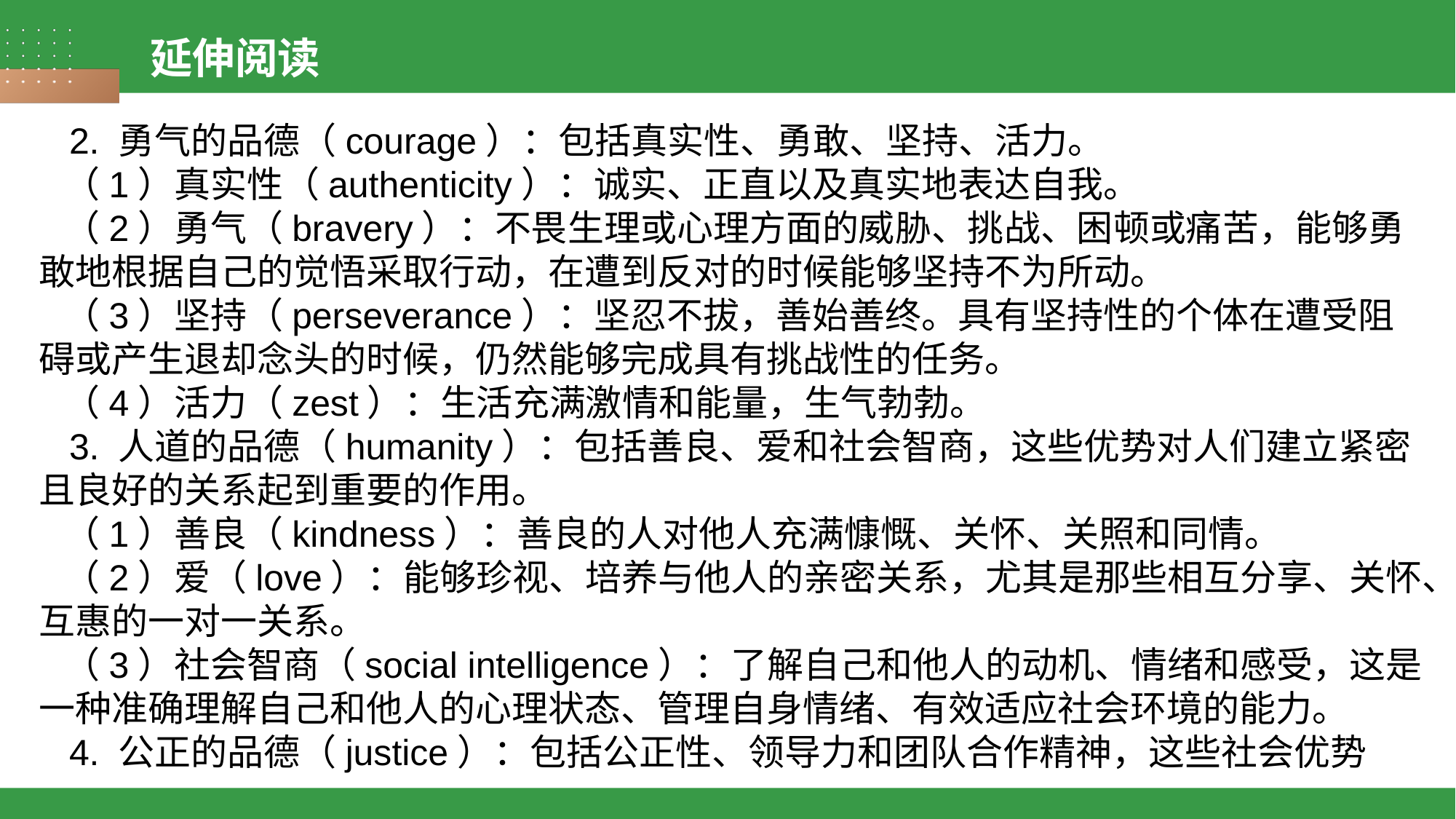

延伸阅读
   2. 勇气的品德（courage）：包括真实性、勇敢、坚持、活力。
  （1）真实性（authenticity）：诚实、正直以及真实地表达自我。
  （2）勇气（bravery）：不畏生理或心理方面的威胁、挑战、困顿或痛苦，能够勇敢地根据自己的觉悟采取行动，在遭到反对的时候能够坚持不为所动。
  （3）坚持（perseverance）：坚忍不拔，善始善终。具有坚持性的个体在遭受阻碍或产生退却念头的时候，仍然能够完成具有挑战性的任务。
  （4）活力（zest）：生活充满激情和能量，生气勃勃。
   3. 人道的品德（humanity）：包括善良、爱和社会智商，这些优势对人们建立紧密且良好的关系起到重要的作用。
  （1）善良（kindness）：善良的人对他人充满慷慨、关怀、关照和同情。
  （2）爱（love）：能够珍视、培养与他人的亲密关系，尤其是那些相互分享、关怀、互惠的一对一关系。
  （3）社会智商（social intelligence）：了解自己和他人的动机、情绪和感受，这是一种准确理解自己和他人的心理状态、管理自身情绪、有效适应社会环境的能力。
   4. 公正的品德（justice）：包括公正性、领导力和团队合作精神，这些社会优势